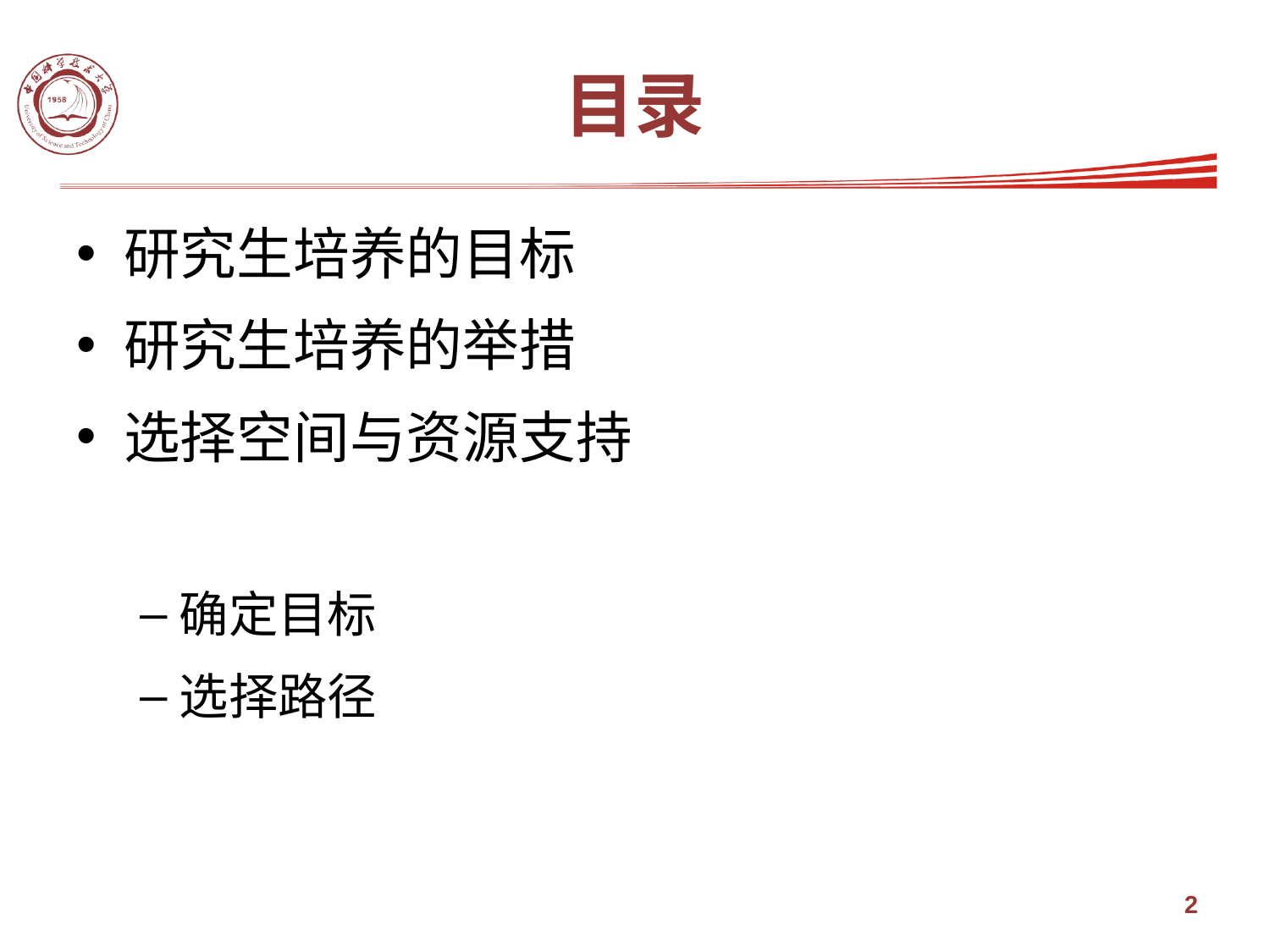

# 目录
研究生培养的目标
研究生培养的举措
选择空间与资源支持

确定目标
选择路径